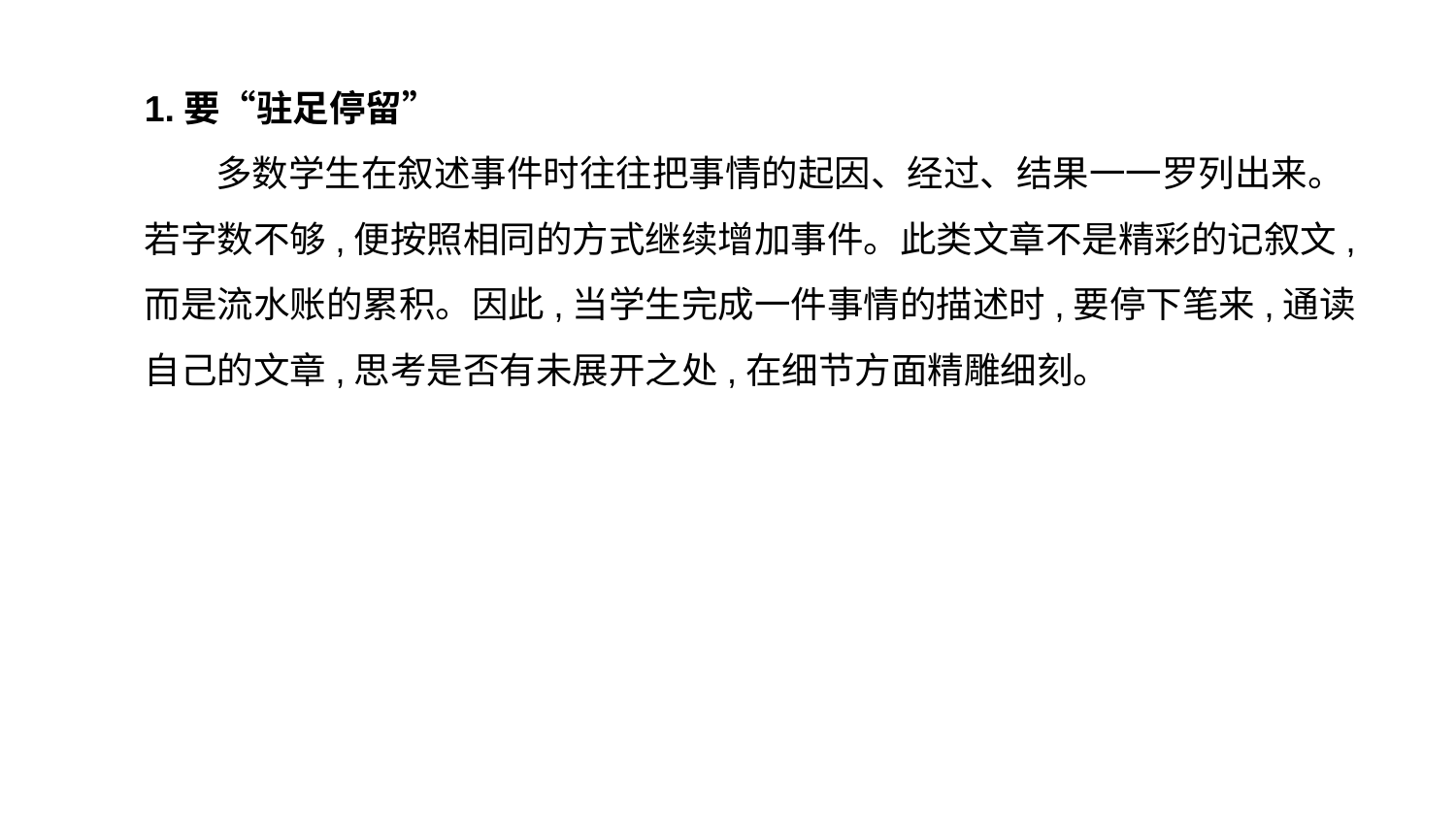

1.要“驻足停留”
多数学生在叙述事件时往往把事情的起因、经过、结果一一罗列出来。若字数不够,便按照相同的方式继续增加事件。此类文章不是精彩的记叙文,而是流水账的累积。因此,当学生完成一件事情的描述时,要停下笔来,通读自己的文章,思考是否有未展开之处,在细节方面精雕细刻。